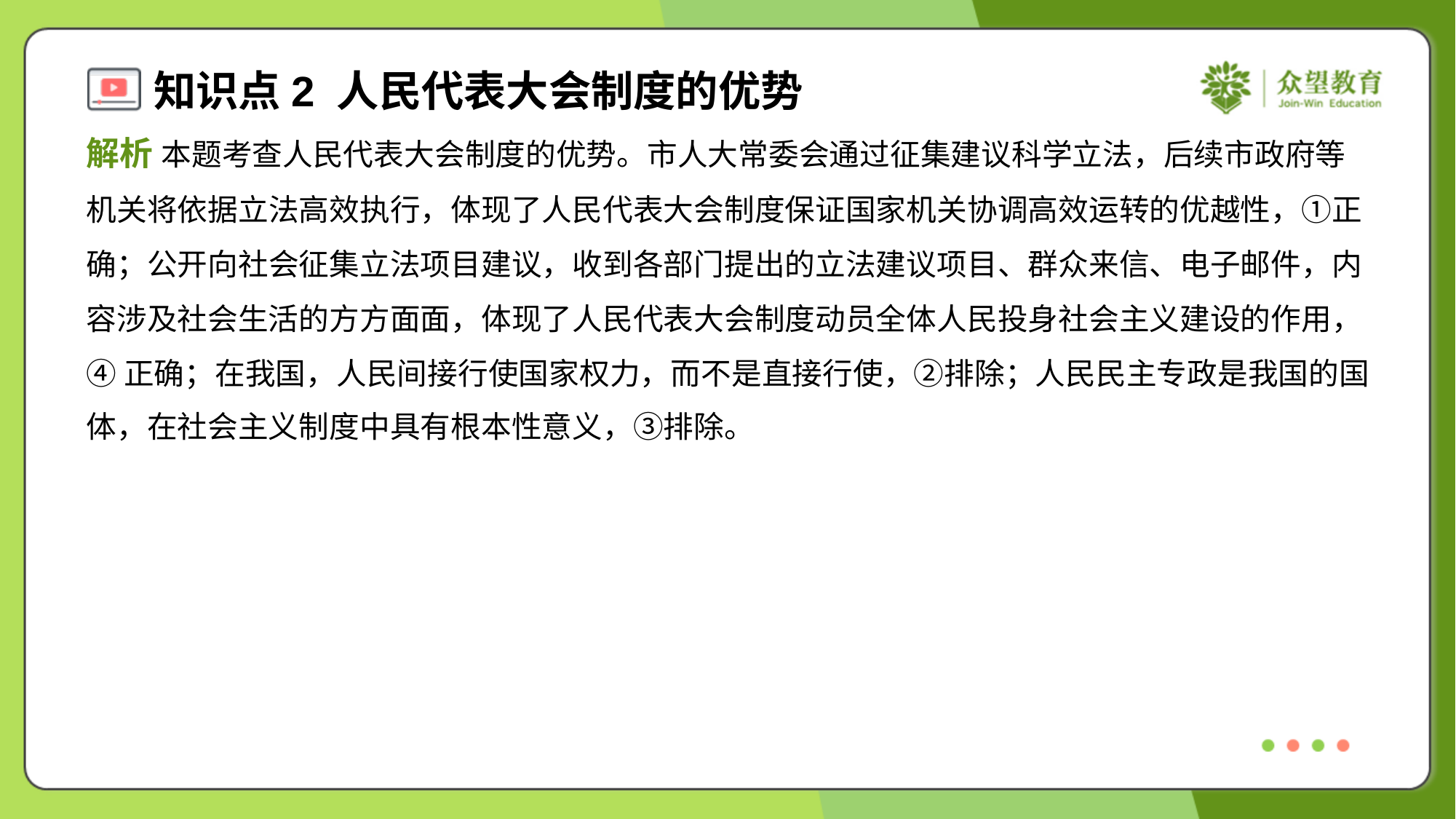

解析 本题考查人民代表大会制度的优势。市人大常委会通过征集建议科学立法，后续市政府等
机关将依据立法高效执行，体现了人民代表大会制度保证国家机关协调高效运转的优越性，①正
确；公开向社会征集立法项目建议，收到各部门提出的立法建议项目、群众来信、电子邮件，内
容涉及社会生活的方方面面，体现了人民代表大会制度动员全体人民投身社会主义建设的作用，
④正确；在我国，人民间接行使国家权力，而不是直接行使，②排除；人民民主专政是我国的国
体，在社会主义制度中具有根本性意义，③排除。